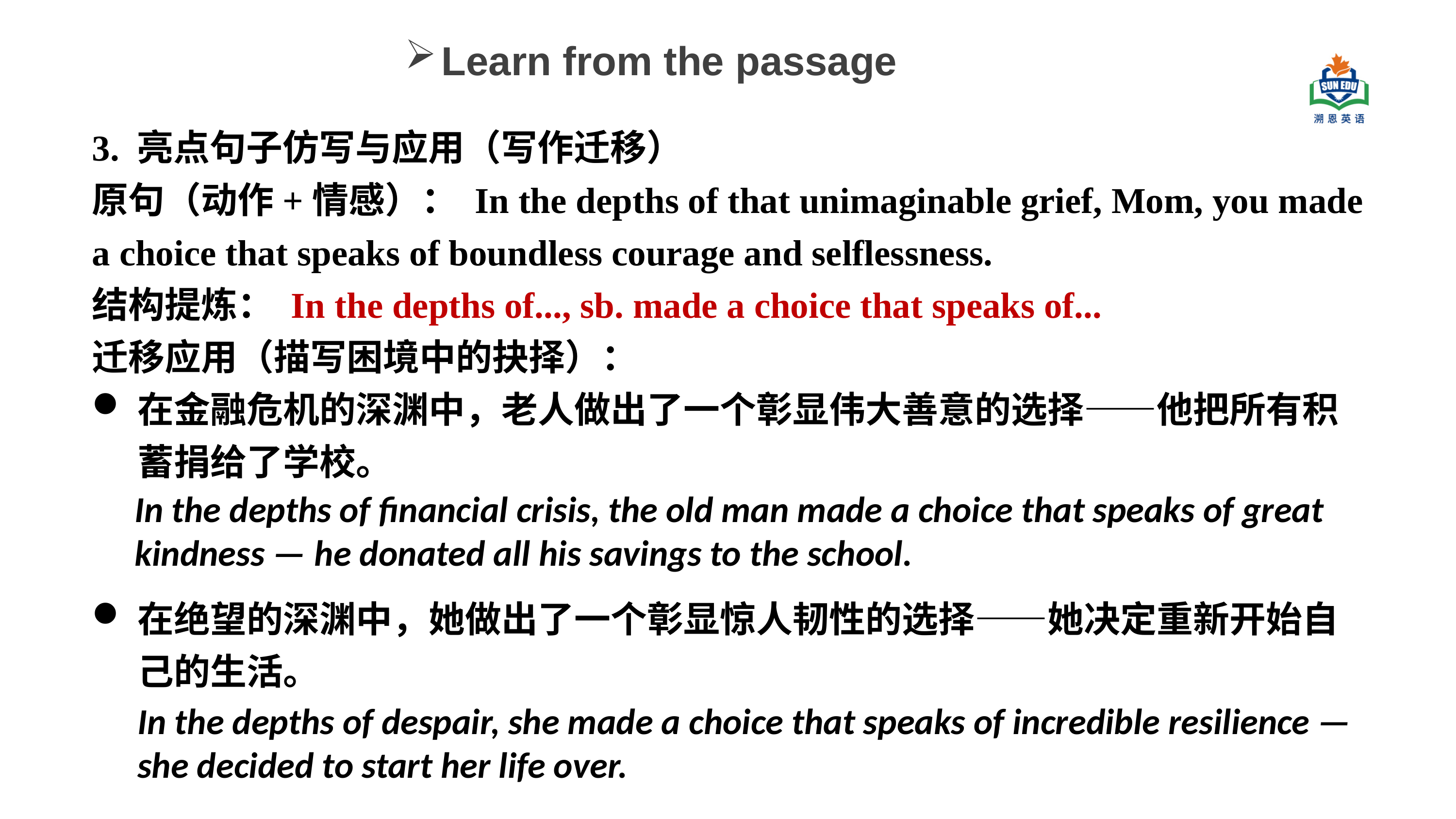

Learn from the passage
3. 亮点句子仿写与应用（写作迁移）
原句（动作+情感）： In the depths of that unimaginable grief, Mom, you made a choice that speaks of boundless courage and selflessness.
结构提炼： In the depths of..., sb. made a choice that speaks of...
迁移应用（描写困境中的抉择）：
在金融危机的深渊中，老人做出了一个彰显伟大善意的选择——他把所有积蓄捐给了学校。

在绝望的深渊中，她做出了一个彰显惊人韧性的选择——她决定重新开始自己的生活。

In the depths of financial crisis, the old man made a choice that speaks of great kindness — he donated all his savings to the school.
In the depths of despair, she made a choice that speaks of incredible resilience — she decided to start her life over.